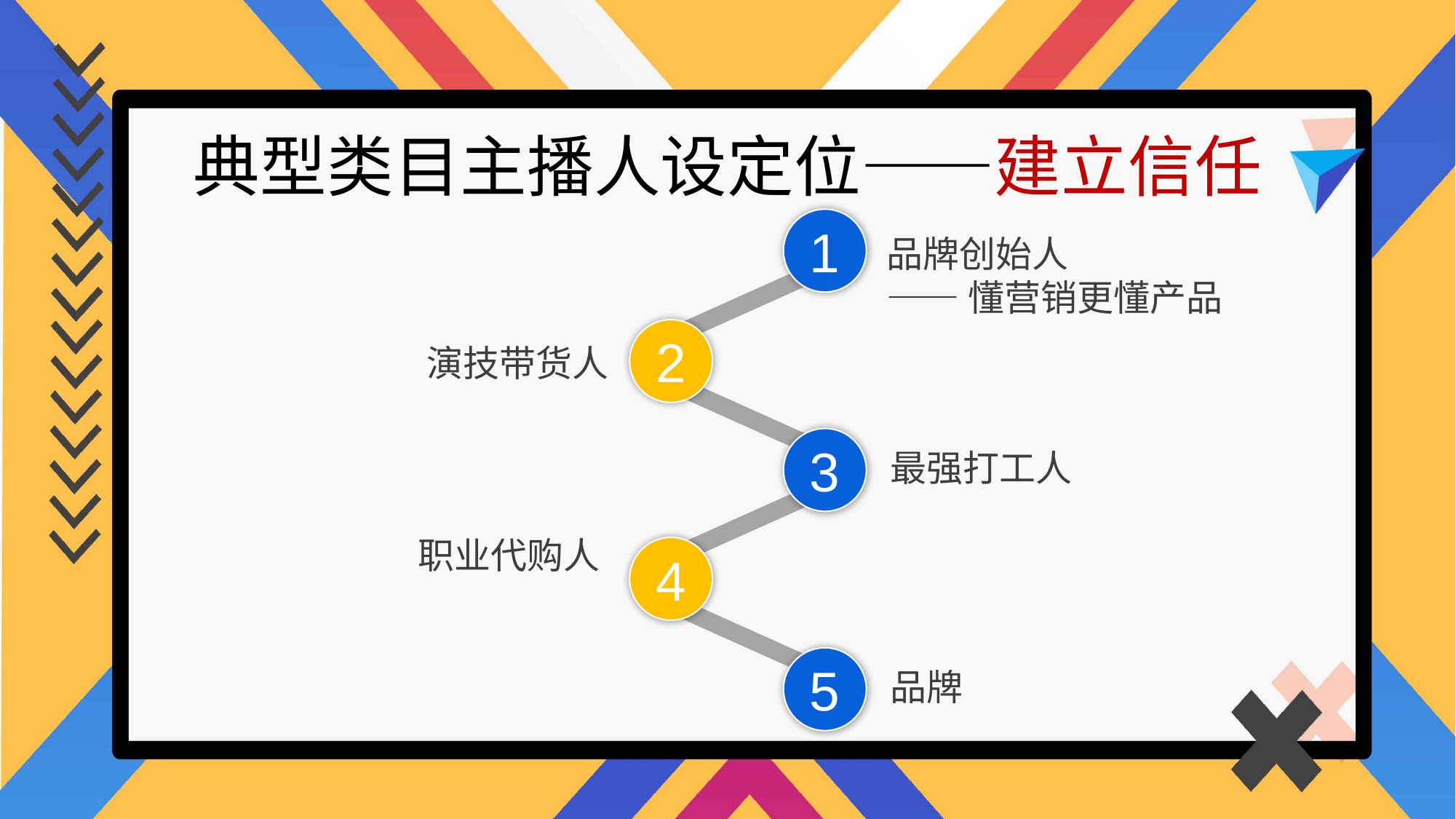

典型类目主播人设定位——建立信任
1
品牌创始人
——懂营销更懂产品

2
演技带货人

3
最强打工人

职业代购人
4

5
品牌